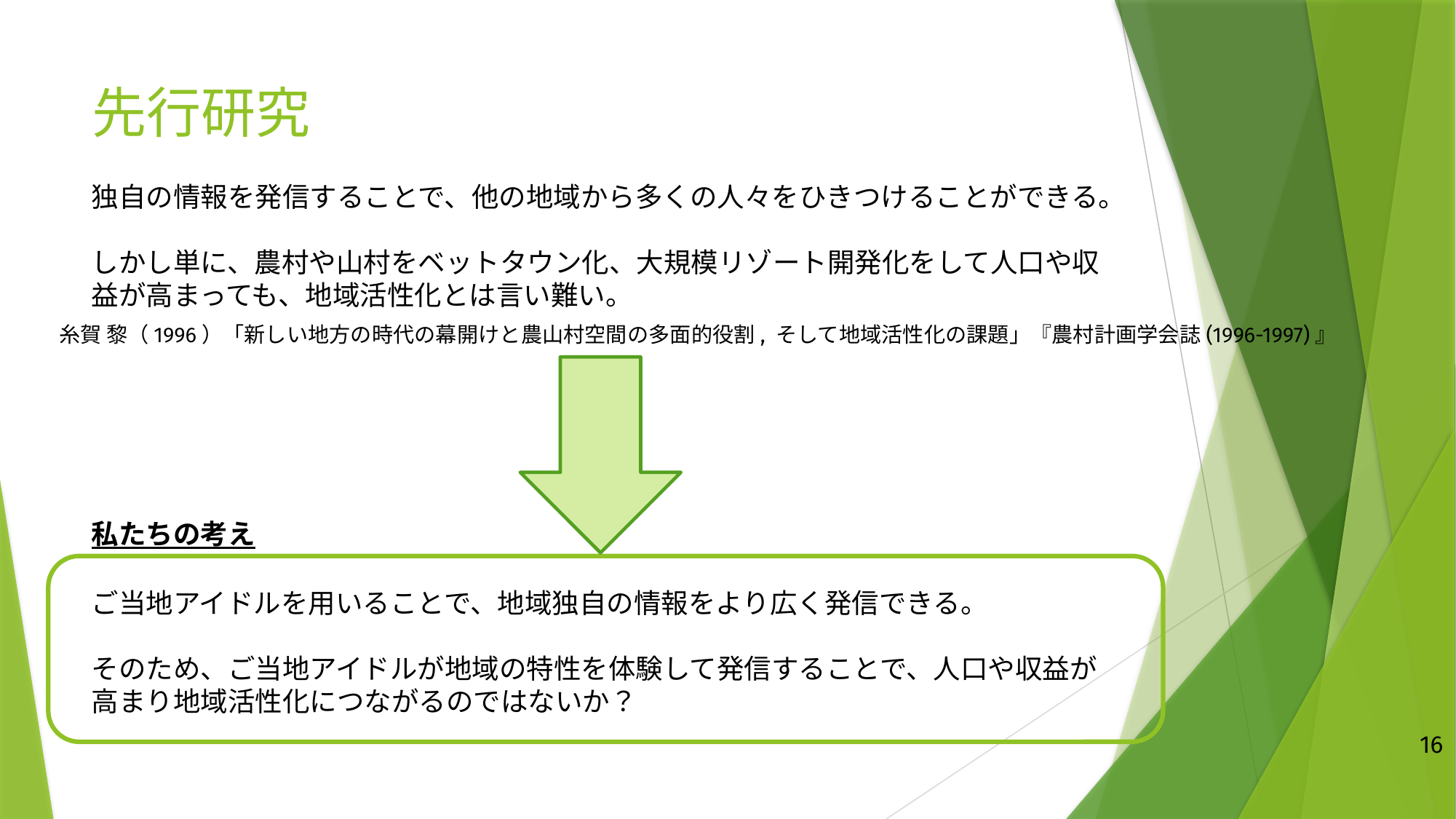

# 先行研究
独自の情報を発信することで、他の地域から多くの人々をひきつけることができる。

しかし単に、農村や山村をベットタウン化、大規模リゾート開発化をして人口や収益が高まっても、地域活性化とは言い難い。
糸賀 黎（1996）「新しい地方の時代の幕開けと農山村空間の多面的役割, そして地域活性化の課題」『農村計画学会誌(1996-1997)』

私たちの考え

ご当地アイドルを用いることで、地域独自の情報をより広く発信できる。

そのため、ご当地アイドルが地域の特性を体験して発信することで、人口や収益が高まり地域活性化につながるのではないか？
16